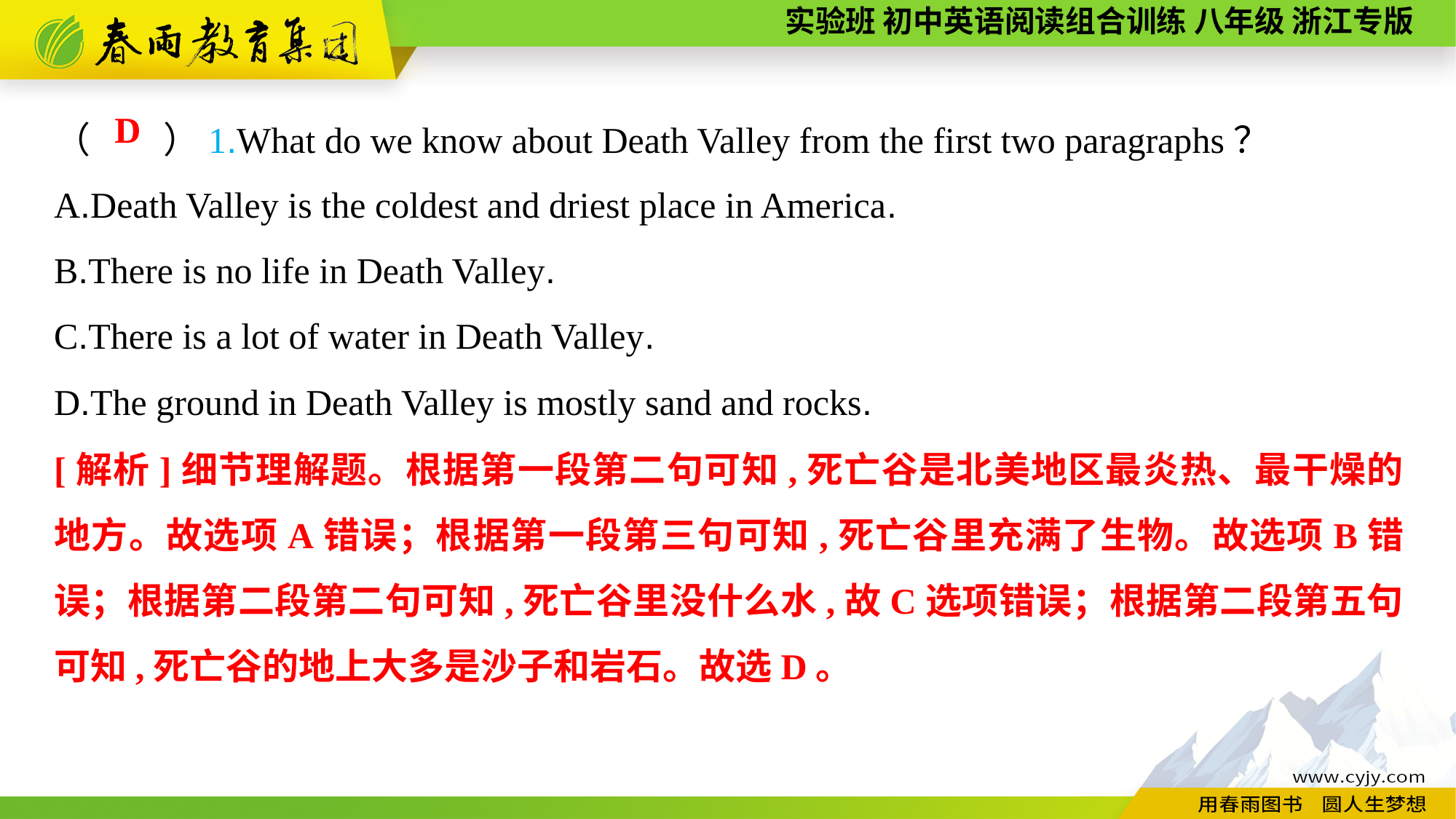

（　　）1.What do we know about Death Valley from the first two paragraphs？
A.Death Valley is the coldest and driest place in America.
B.There is no life in Death Valley.
C.There is a lot of water in Death Valley.
D.The ground in Death Valley is mostly sand and rocks.
D
[解析]细节理解题。根据第一段第二句可知,死亡谷是北美地区最炎热、最干燥的地方。故选项A错误；根据第一段第三句可知,死亡谷里充满了生物。故选项B错误；根据第二段第二句可知,死亡谷里没什么水,故C选项错误；根据第二段第五句可知,死亡谷的地上大多是沙子和岩石。故选D。